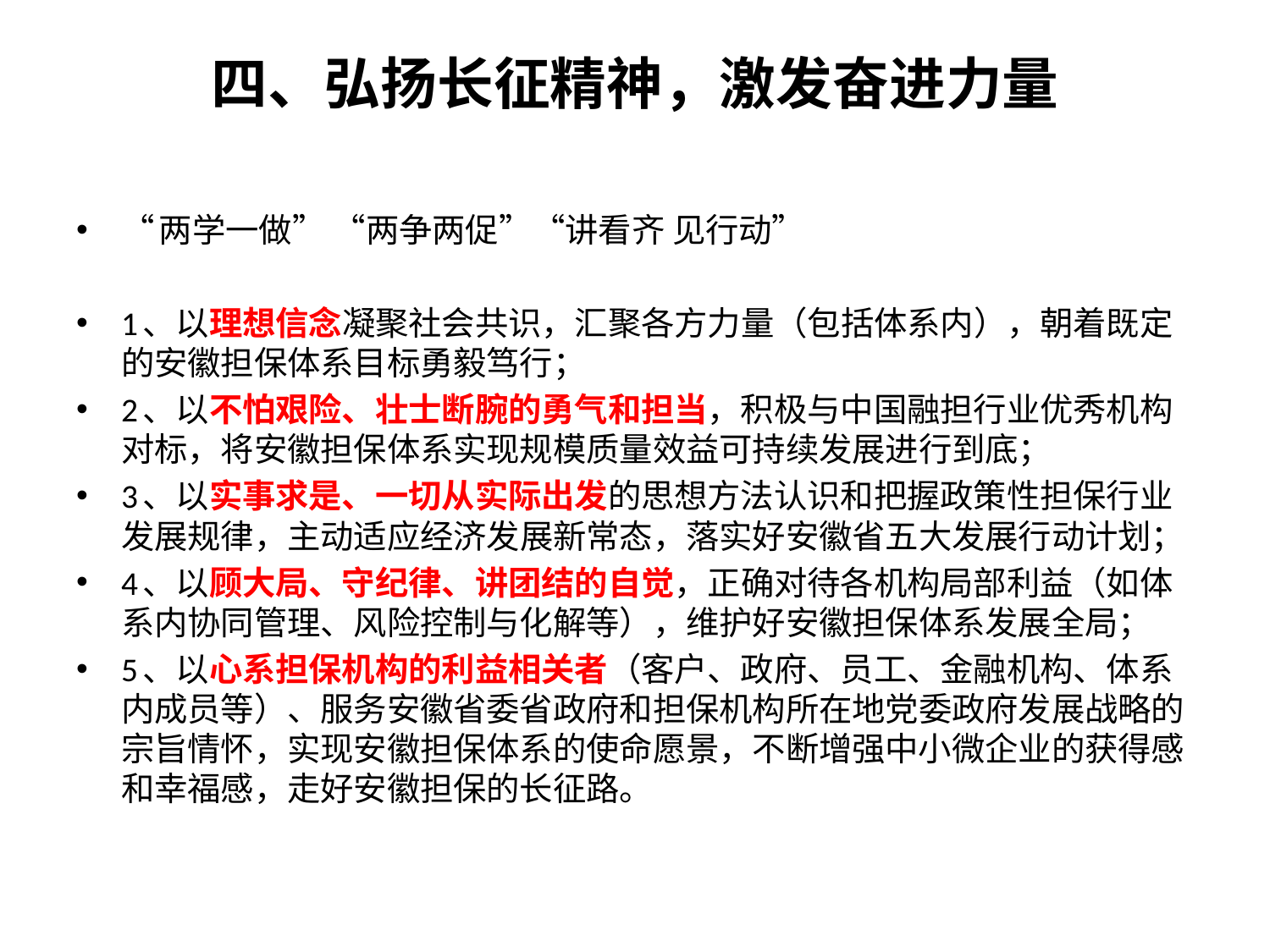

# 四、弘扬长征精神，激发奋进力量

“两学一做” “两争两促”“讲看齐 见行动”

1、以理想信念凝聚社会共识，汇聚各方力量（包括体系内），朝着既定的安徽担保体系目标勇毅笃行；
2、以不怕艰险、壮士断腕的勇气和担当，积极与中国融担行业优秀机构对标，将安徽担保体系实现规模质量效益可持续发展进行到底；
3、以实事求是、一切从实际出发的思想方法认识和把握政策性担保行业发展规律，主动适应经济发展新常态，落实好安徽省五大发展行动计划；
4、以顾大局、守纪律、讲团结的自觉，正确对待各机构局部利益（如体系内协同管理、风险控制与化解等），维护好安徽担保体系发展全局；
5、以心系担保机构的利益相关者（客户、政府、员工、金融机构、体系内成员等）、服务安徽省委省政府和担保机构所在地党委政府发展战略的宗旨情怀，实现安徽担保体系的使命愿景，不断增强中小微企业的获得感和幸福感，走好安徽担保的长征路。